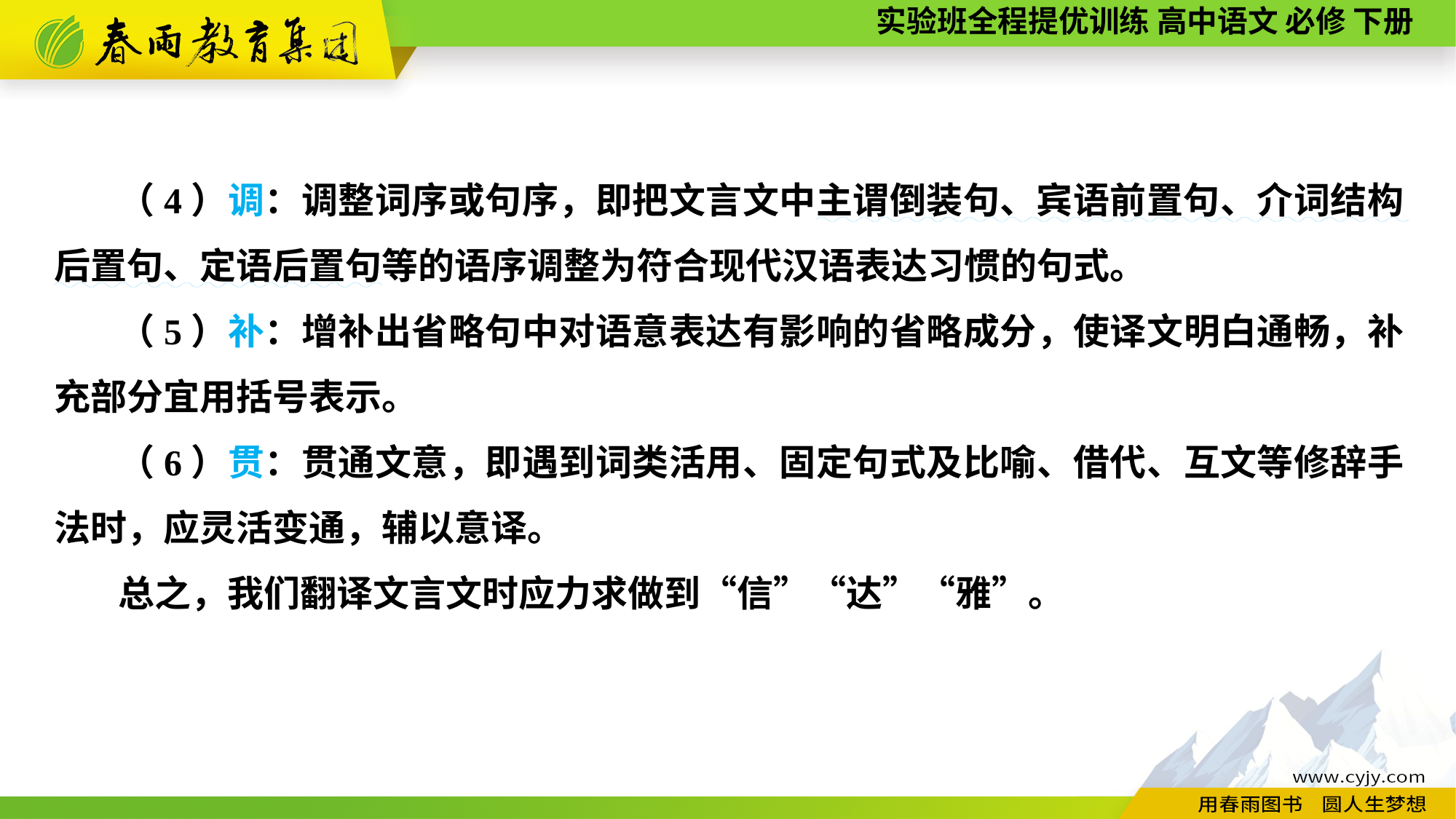

（4）调：调整词序或句序，即把文言文中主谓倒装句、宾语前置句、介词结构后置句、定语后置句等的语序调整为符合现代汉语表达习惯的句式。
（5）补：增补出省略句中对语意表达有影响的省略成分，使译文明白通畅，补充部分宜用括号表示。
（6）贯：贯通文意，即遇到词类活用、固定句式及比喻、借代、互文等修辞手法时，应灵活变通，辅以意译。
总之，我们翻译文言文时应力求做到“信”“达”“雅”。